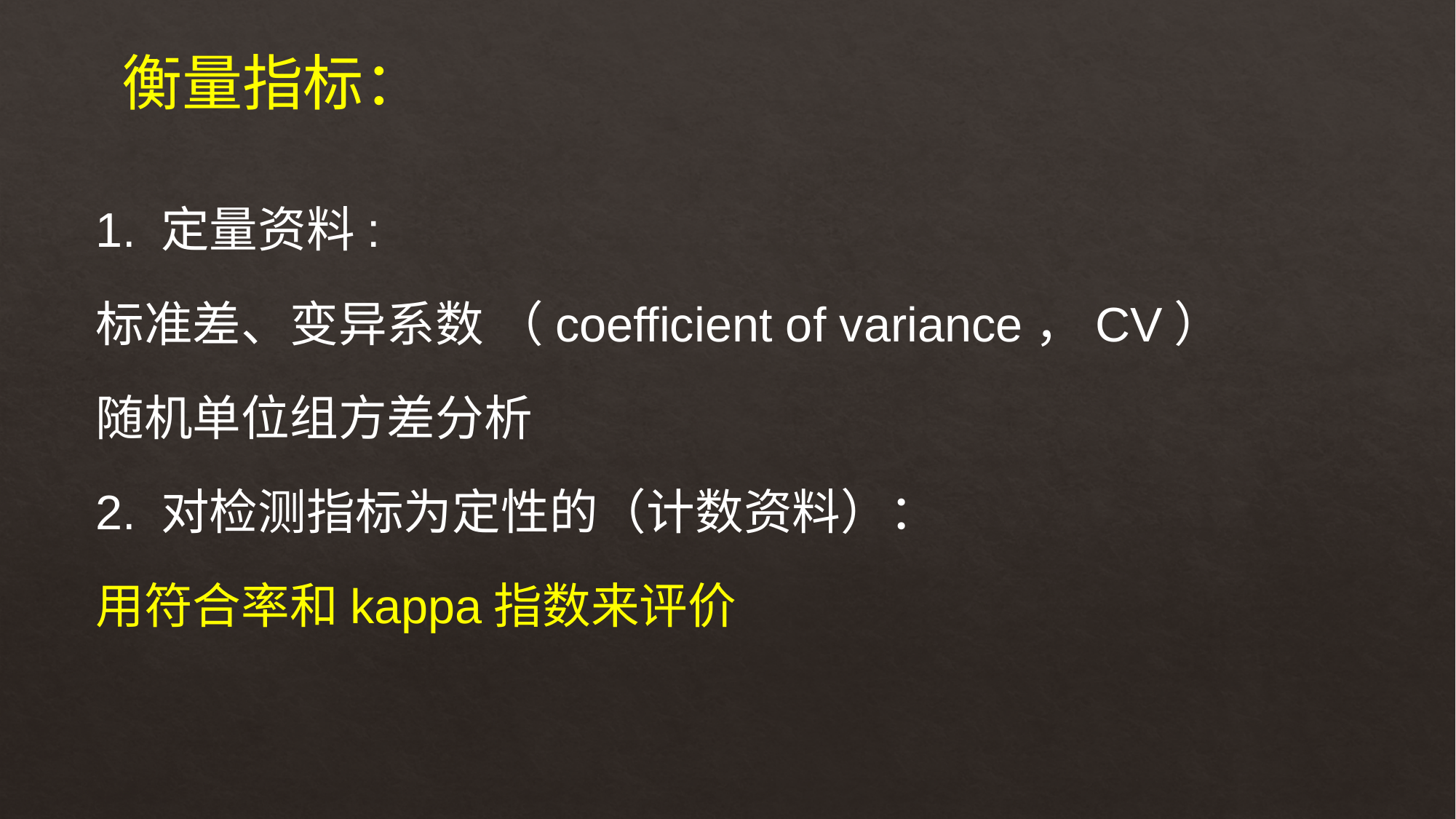

衡量指标：
1. 定量资料:
标准差、变异系数 （coefficient of variance，CV）
随机单位组方差分析
2. 对检测指标为定性的（计数资料）：
用符合率和kappa指数来评价